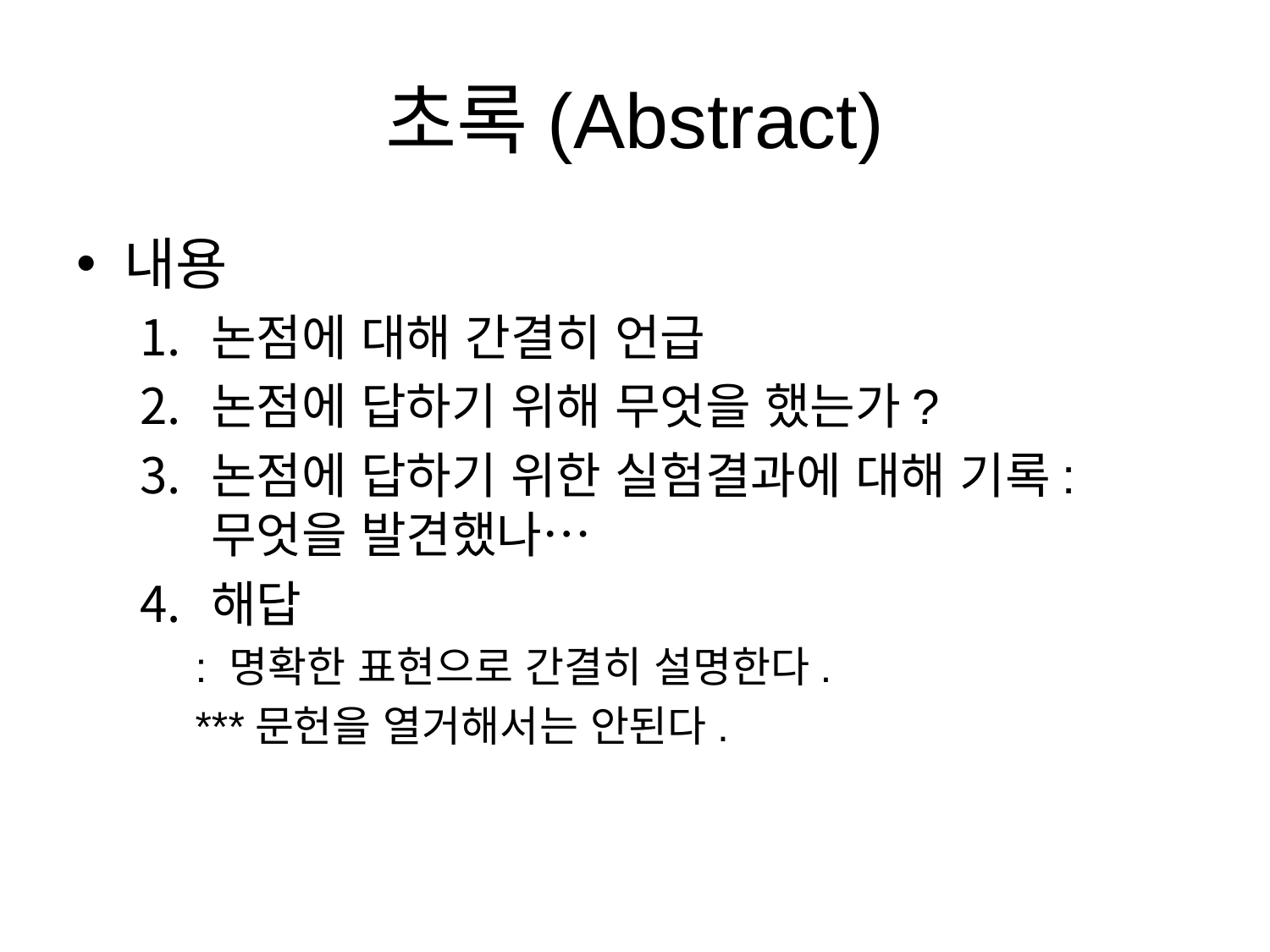

# 초록(Abstract)
내용
논점에 대해 간결히 언급
논점에 답하기 위해 무엇을 했는가?
논점에 답하기 위한 실험결과에 대해 기록: 무엇을 발견했나…
해답
: 명확한 표현으로 간결히 설명한다.
***문헌을 열거해서는 안된다.